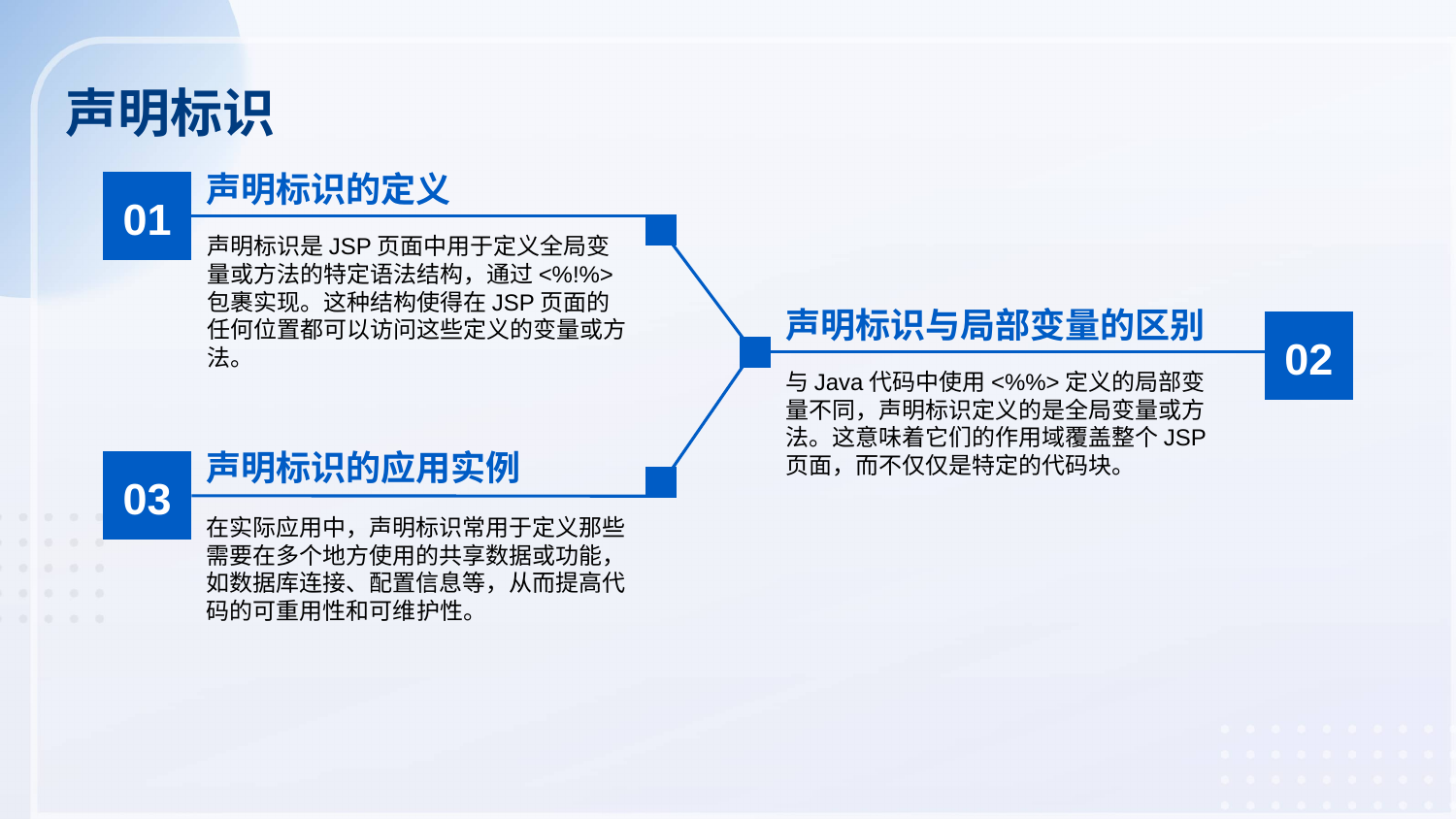

声明标识
声明标识的定义

01

声明标识是JSP页面中用于定义全局变量或方法的特定语法结构，通过<%!%>包裹实现。这种结构使得在JSP页面的任何位置都可以访问这些定义的变量或方法。

声明标识与局部变量的区别

02

与Java代码中使用<%%>定义的局部变量不同，声明标识定义的是全局变量或方法。这意味着它们的作用域覆盖整个JSP页面，而不仅仅是特定的代码块。

声明标识的应用实例

03

在实际应用中，声明标识常用于定义那些需要在多个地方使用的共享数据或功能，如数据库连接、配置信息等，从而提高代码的可重用性和可维护性。